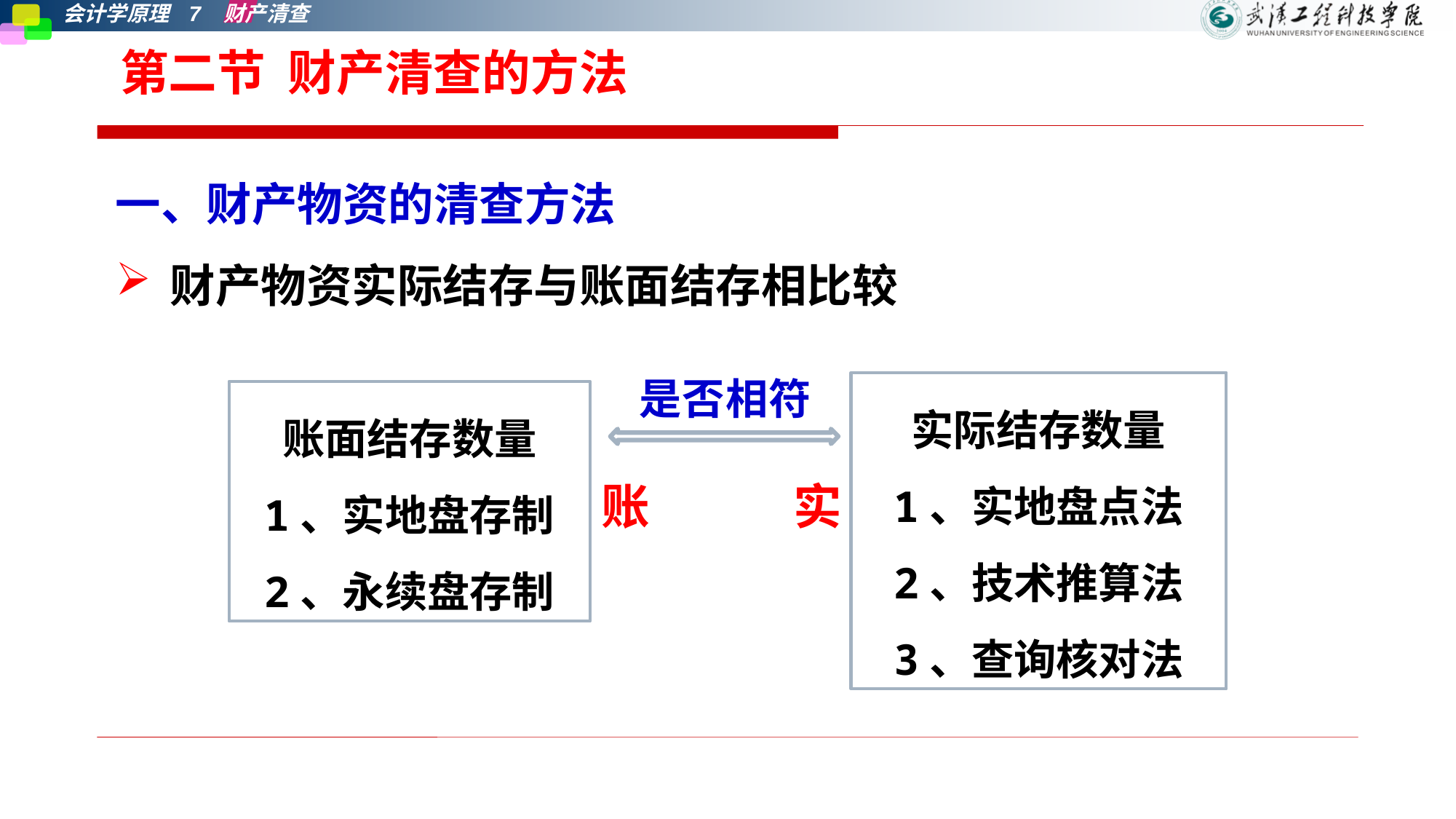

二、实物财产的清查
第二节  财产清查的方法
一、财产物资的清查方法
财产物资实际结存与账面结存相比较
是否相符
实际结存数量
1、实地盘点法
2、技术推算法
3、查询核对法
账面结存数量
1、实地盘存制
2、永续盘存制

账
实